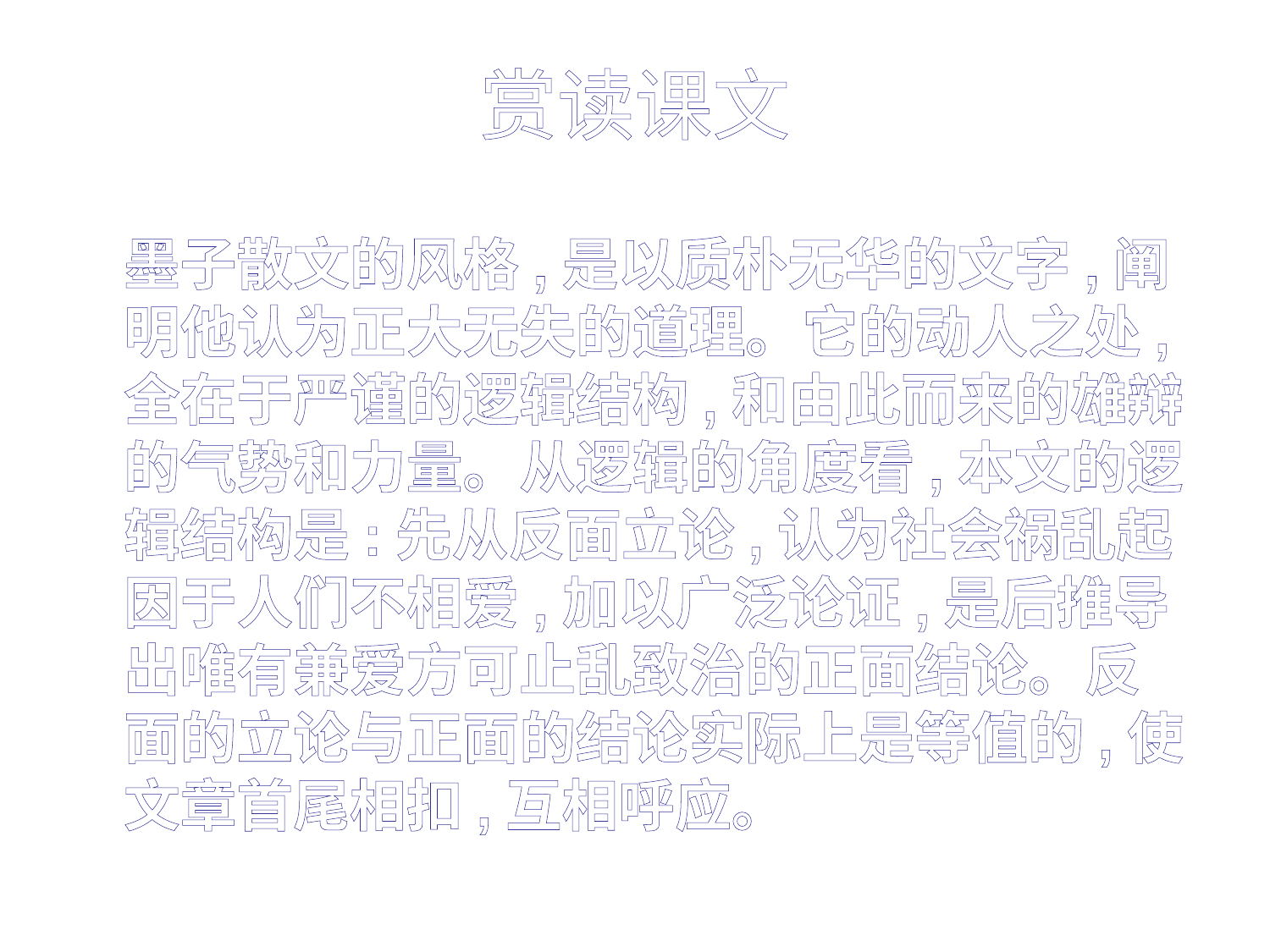

# 赏读课文
墨子散文的风格,是以质朴无华的文字,阐明他认为正大无失的道理。它的动人之处,全在于严谨的逻辑结构,和由此而来的雄辩的气势和力量。从逻辑的角度看,本文的逻辑结构是:先从反面立论,认为社会祸乱起因于人们不相爱,加以广泛论证,是后推导出唯有兼爱方可止乱致治的正面结论。反面的立论与正面的结论实际上是等值的,使文章首尾相扣,互相呼应。